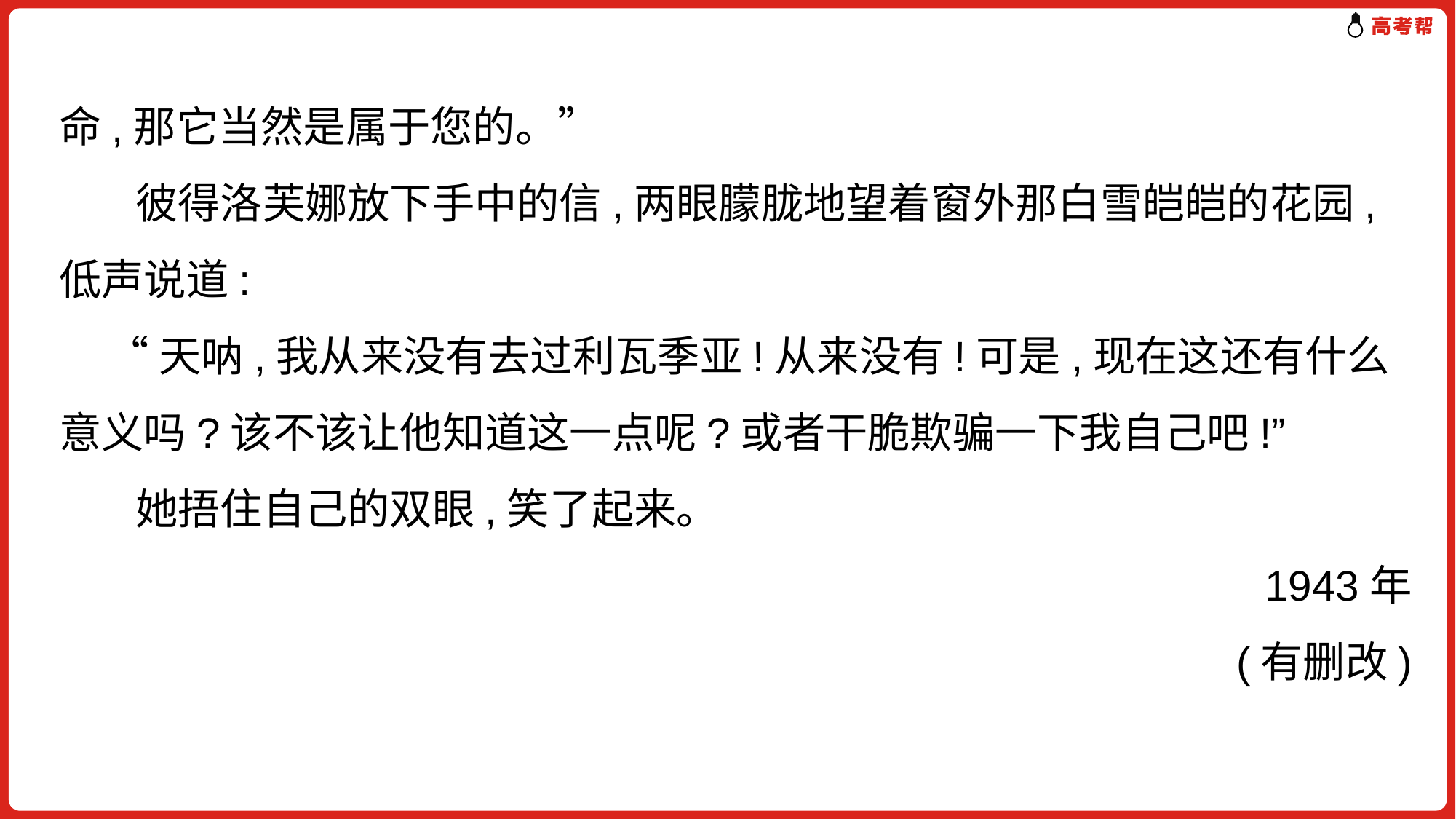

命,那它当然是属于您的。”
       彼得洛芙娜放下手中的信,两眼朦胧地望着窗外那白雪皑皑的花园,低声说道:
     “天呐,我从来没有去过利瓦季亚!从来没有!可是,现在这还有什么意义吗?该不该让他知道这一点呢?或者干脆欺骗一下我自己吧!”
       她捂住自己的双眼,笑了起来。
1943年
(有删改)